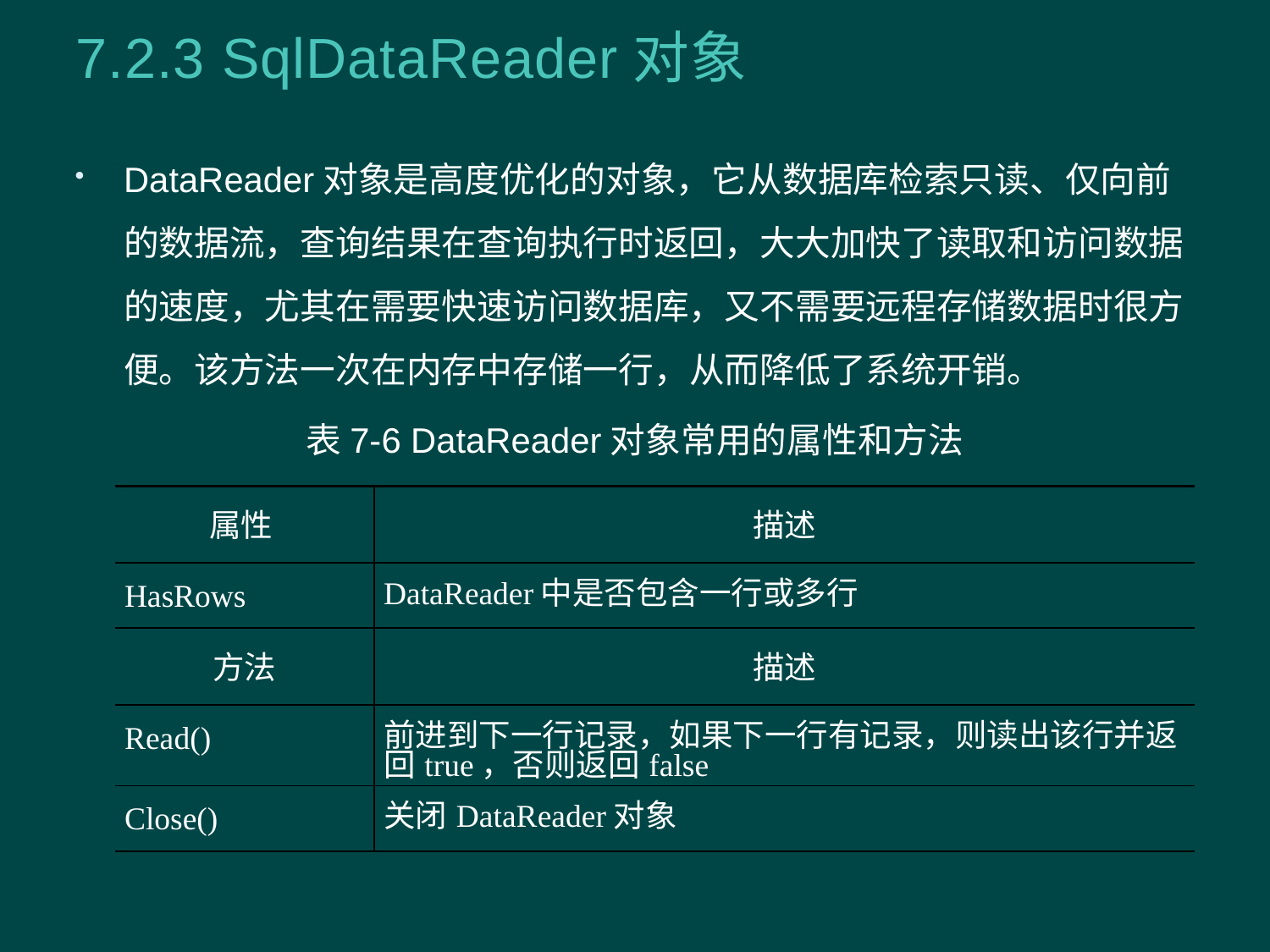

# 7.2.3 SqlDataReader对象
DataReader对象是高度优化的对象，它从数据库检索只读、仅向前的数据流，查询结果在查询执行时返回，大大加快了读取和访问数据的速度，尤其在需要快速访问数据库，又不需要远程存储数据时很方便。该方法一次在内存中存储一行，从而降低了系统开销。
表7-6 DataReader对象常用的属性和方法

| 属性 | 描述 |
| --- | --- |
| HasRows | DataReader中是否包含一行或多行 |
| 方法 | 描述 |
| Read() | 前进到下一行记录，如果下一行有记录，则读出该行并返 回true，否则返回false |
| Close() | 关闭DataReader对象 |